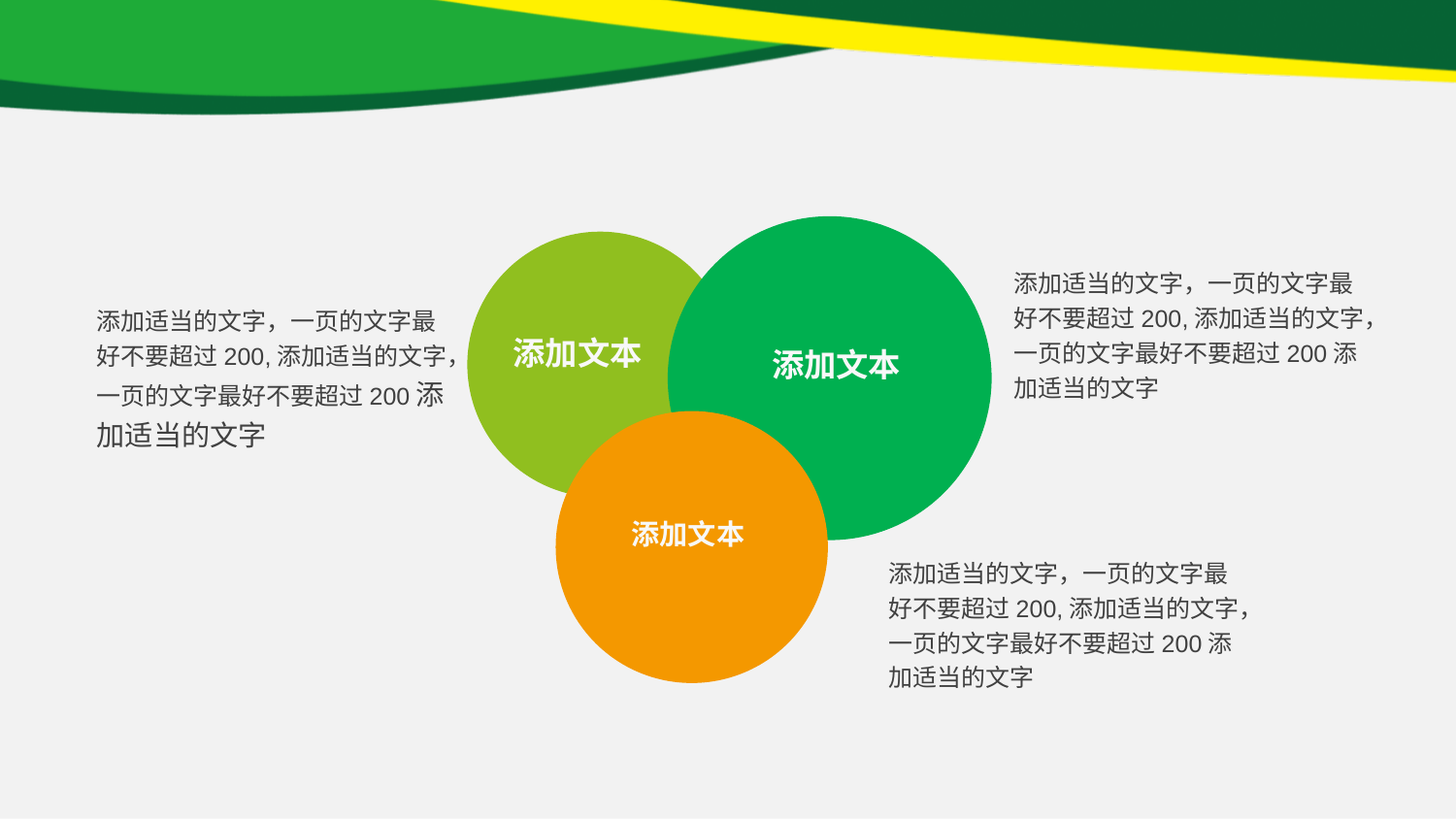

#

添加文本
添加文本

添加文本
添加适当的文字，一页的文字最好不要超过200,添加适当的文字，一页的文字最好不要超过200添加适当的文字
添加适当的文字，一页的文字最好不要超过200,添加适当的文字，一页的文字最好不要超过200添加适当的文字
添加适当的文字，一页的文字最好不要超过200,添加适当的文字，一页的文字最好不要超过200添加适当的文字